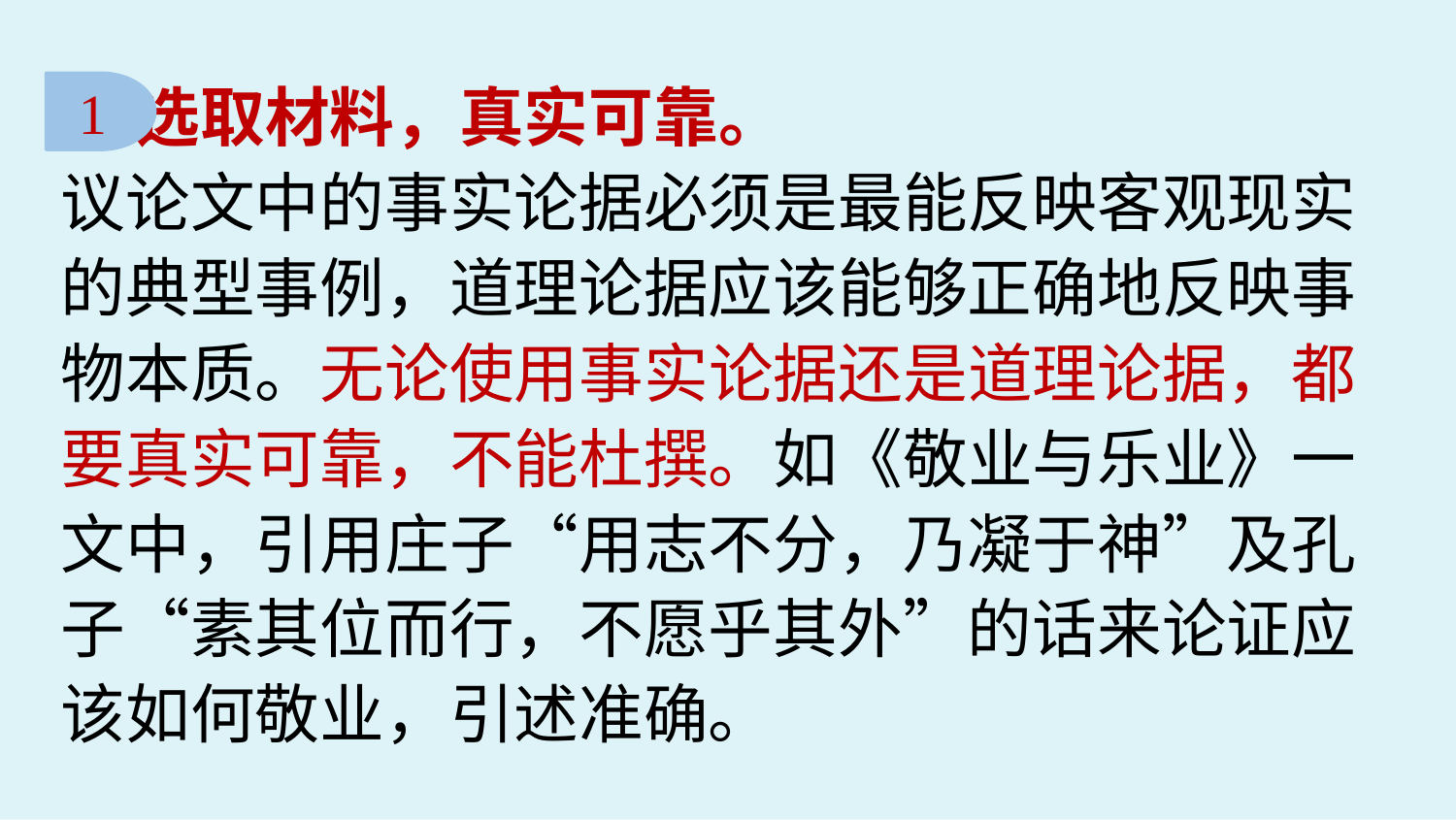

选取材料，真实可靠。
议论文中的事实论据必须是最能反映客观现实的典型事例，道理论据应该能够正确地反映事物本质。无论使用事实论据还是道理论据，都要真实可靠，不能杜撰。如《敬业与乐业》一文中，引用庄子“用志不分，乃凝于神”及孔子“素其位而行，不愿乎其外”的话来论证应该如何敬业，引述准确。
1